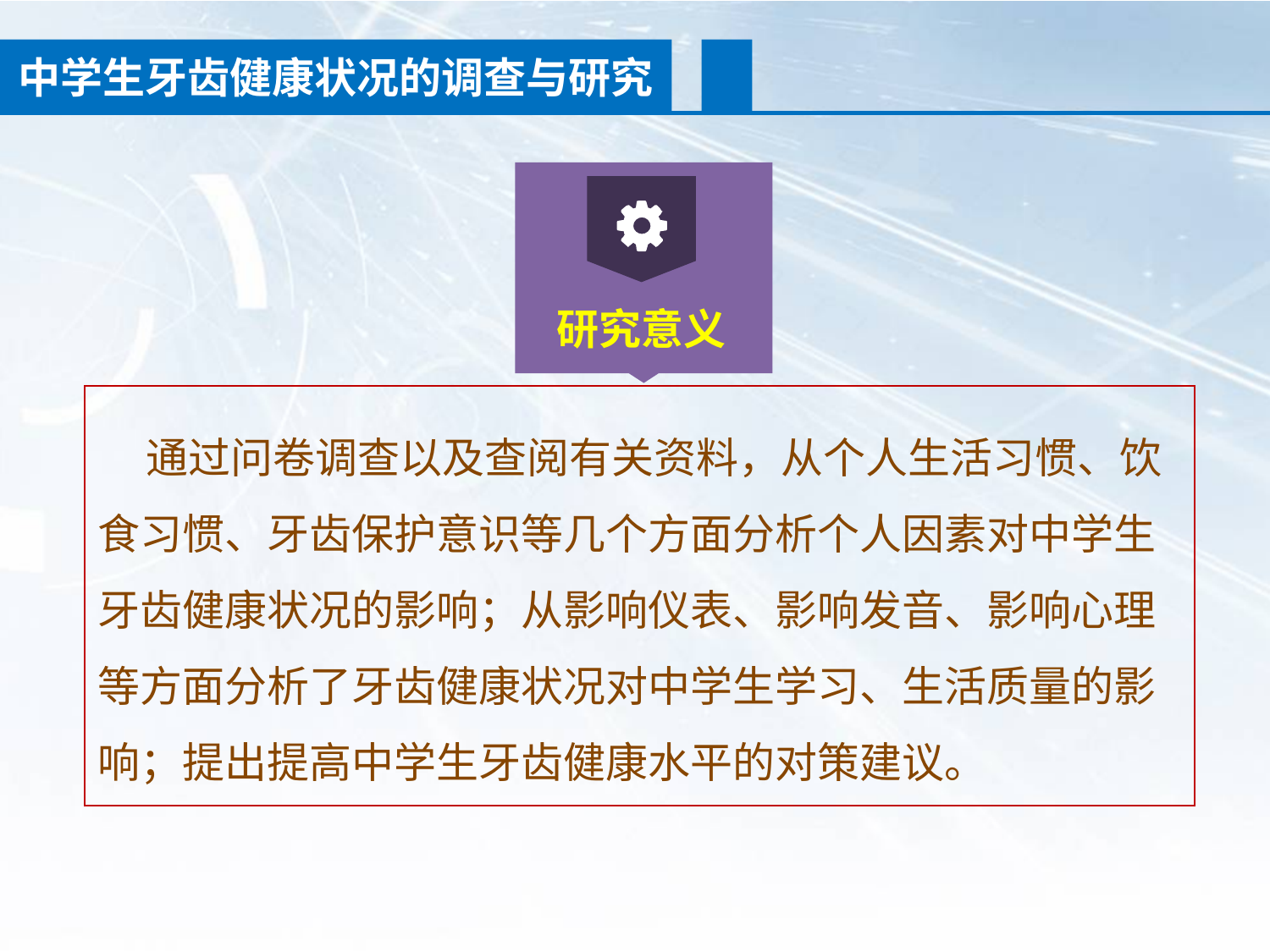

中学生牙齿健康状况的调查与研究

研究意义
    通过问卷调查以及查阅有关资料，从个人生活习惯、饮食习惯、牙齿保护意识等几个方面分析个人因素对中学生牙齿健康状况的影响；从影响仪表、影响发音、影响心理等方面分析了牙齿健康状况对中学生学习、生活质量的影响；提出提高中学生牙齿健康水平的对策建议。